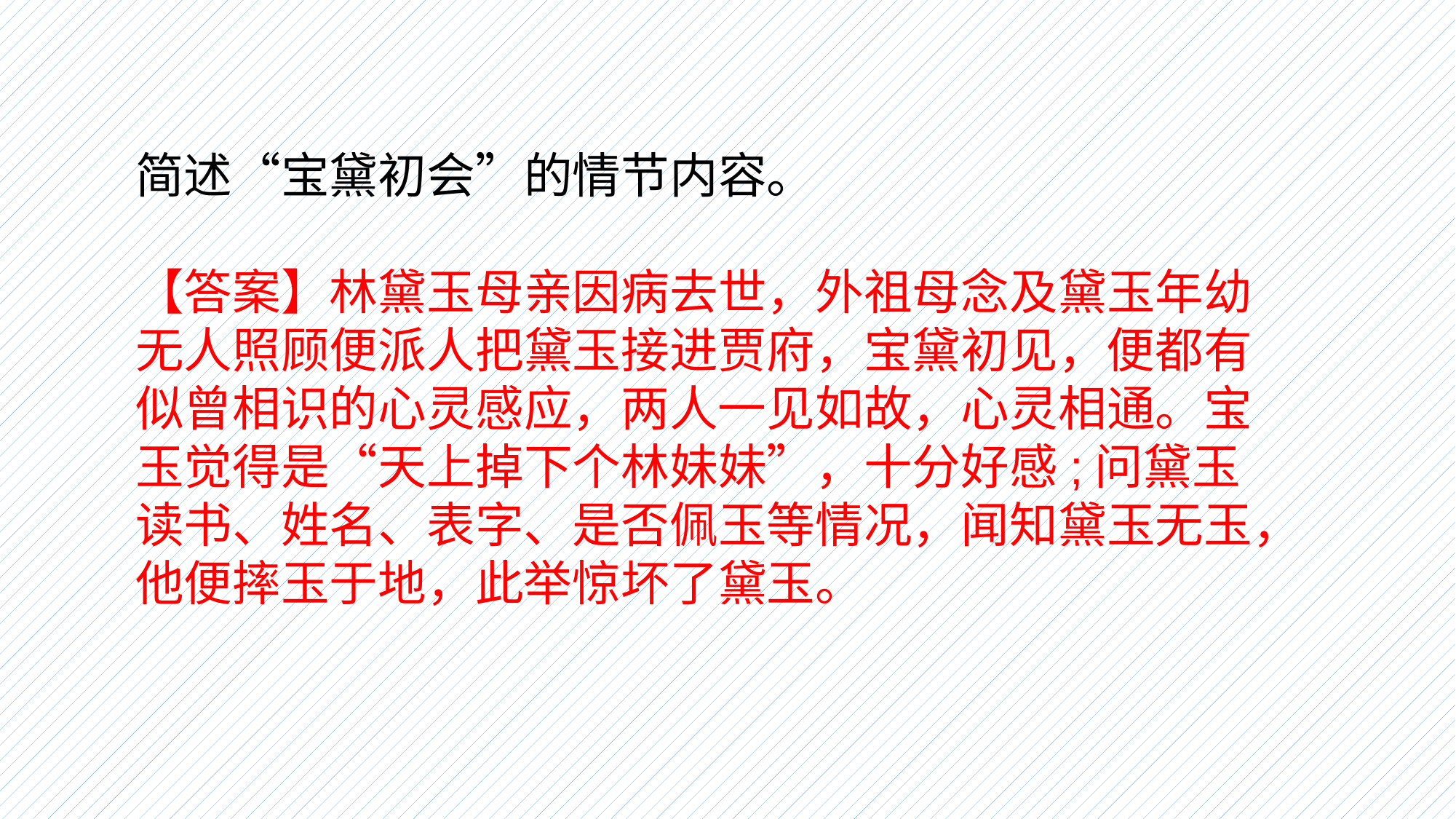

简述“宝黛初会”的情节内容。

【答案】林黛玉母亲因病去世，外祖母念及黛玉年幼无人照顾便派人把黛玉接进贾府，宝黛初见，便都有似曾相识的心灵感应，两人一见如故，心灵相通。宝玉觉得是“天上掉下个林妹妹”，十分好感;问黛玉读书、姓名、表字、是否佩玉等情况，闻知黛玉无玉，他便摔玉于地，此举惊坏了黛玉。